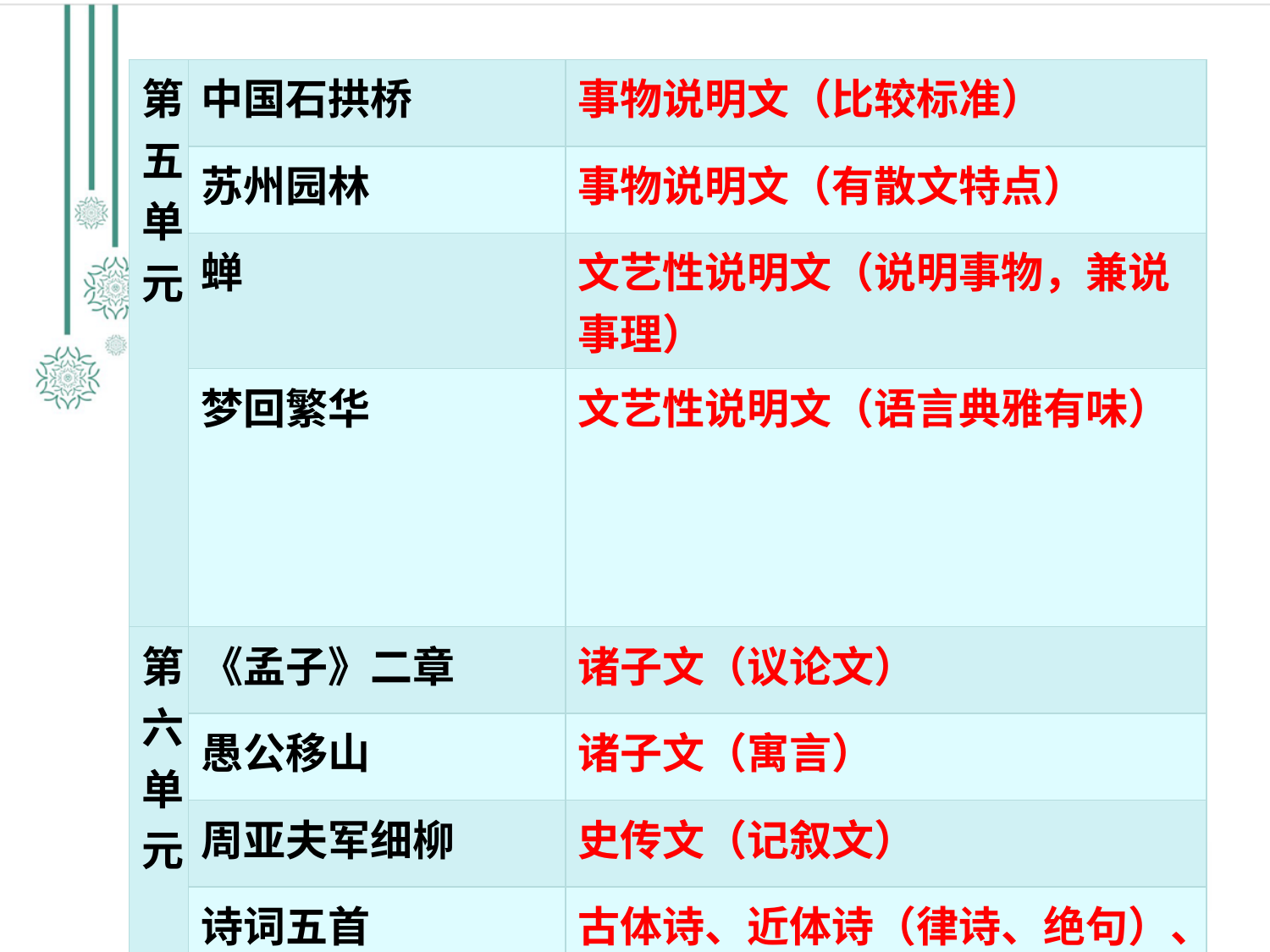

| 第五单元 | 中国石拱桥 | 事物说明文（比较标准） |
| --- | --- | --- |
|  | 苏州园林 | 事物说明文（有散文特点） |
|  | 蝉 | 文艺性说明文（说明事物，兼说事理） |
|  | 梦回繁华 | 文艺性说明文（语言典雅有味） |
| 第六单元 | 《孟子》二章 | 诸子文（议论文） |
|  | 愚公移山 | 诸子文（寓言） |
|  | 周亚夫军细柳 | 史传文（记叙文） |
|  | 诗词五首 | 古体诗、近体诗（律诗、绝句）、词 |